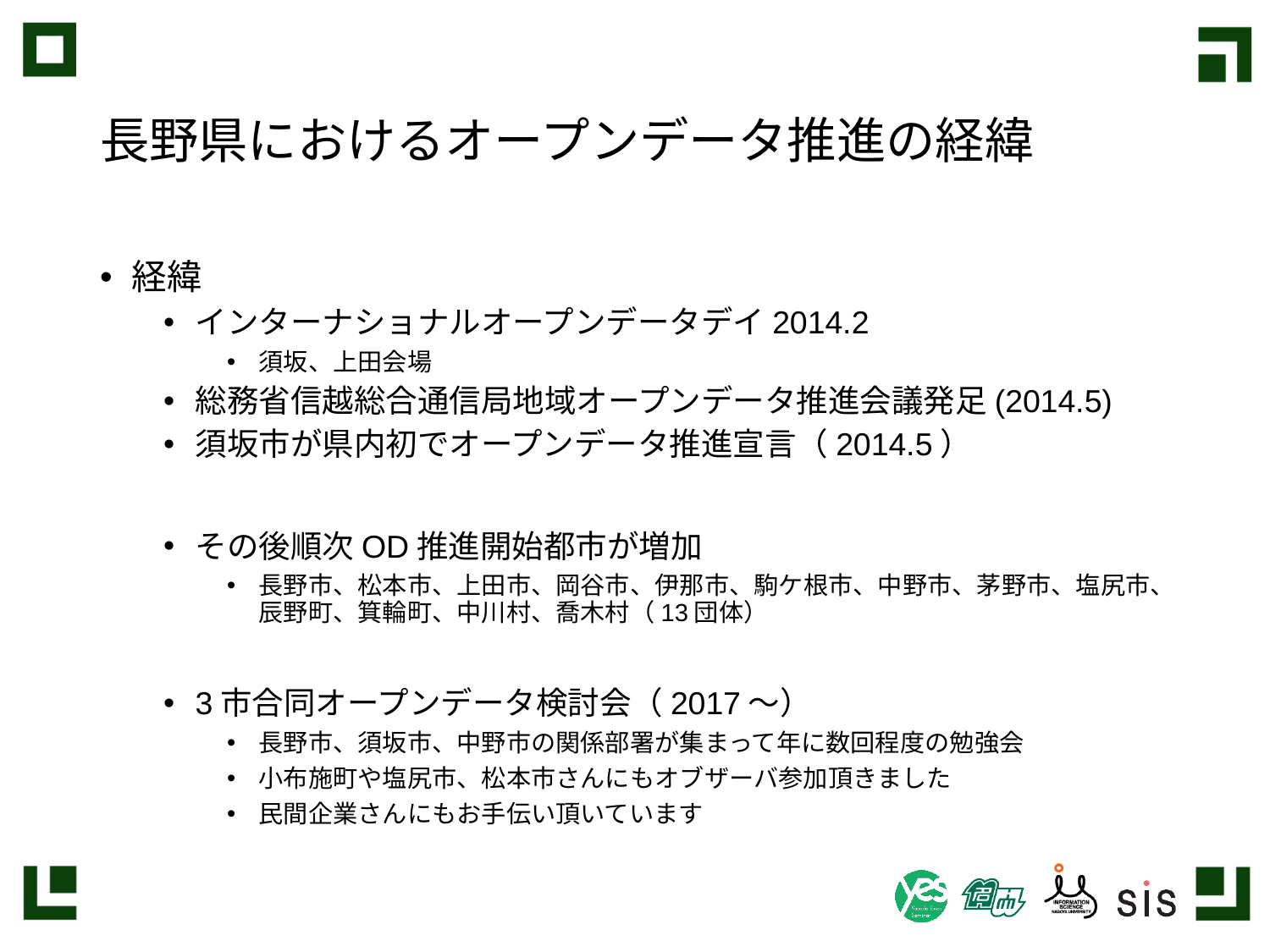

# 長野県におけるオープンデータ推進の経緯
経緯
インターナショナルオープンデータデイ2014.2
須坂、上田会場
総務省信越総合通信局地域オープンデータ推進会議発足(2014.5)
須坂市が県内初でオープンデータ推進宣言（2014.5）

その後順次OD推進開始都市が増加
長野市、松本市、上田市、岡谷市、伊那市、駒ケ根市、中野市、茅野市、塩尻市、辰野町、箕輪町、中川村、喬木村（13団体）

3市合同オープンデータ検討会（2017～）
長野市、須坂市、中野市の関係部署が集まって年に数回程度の勉強会
小布施町や塩尻市、松本市さんにもオブザーバ参加頂きました
民間企業さんにもお手伝い頂いています